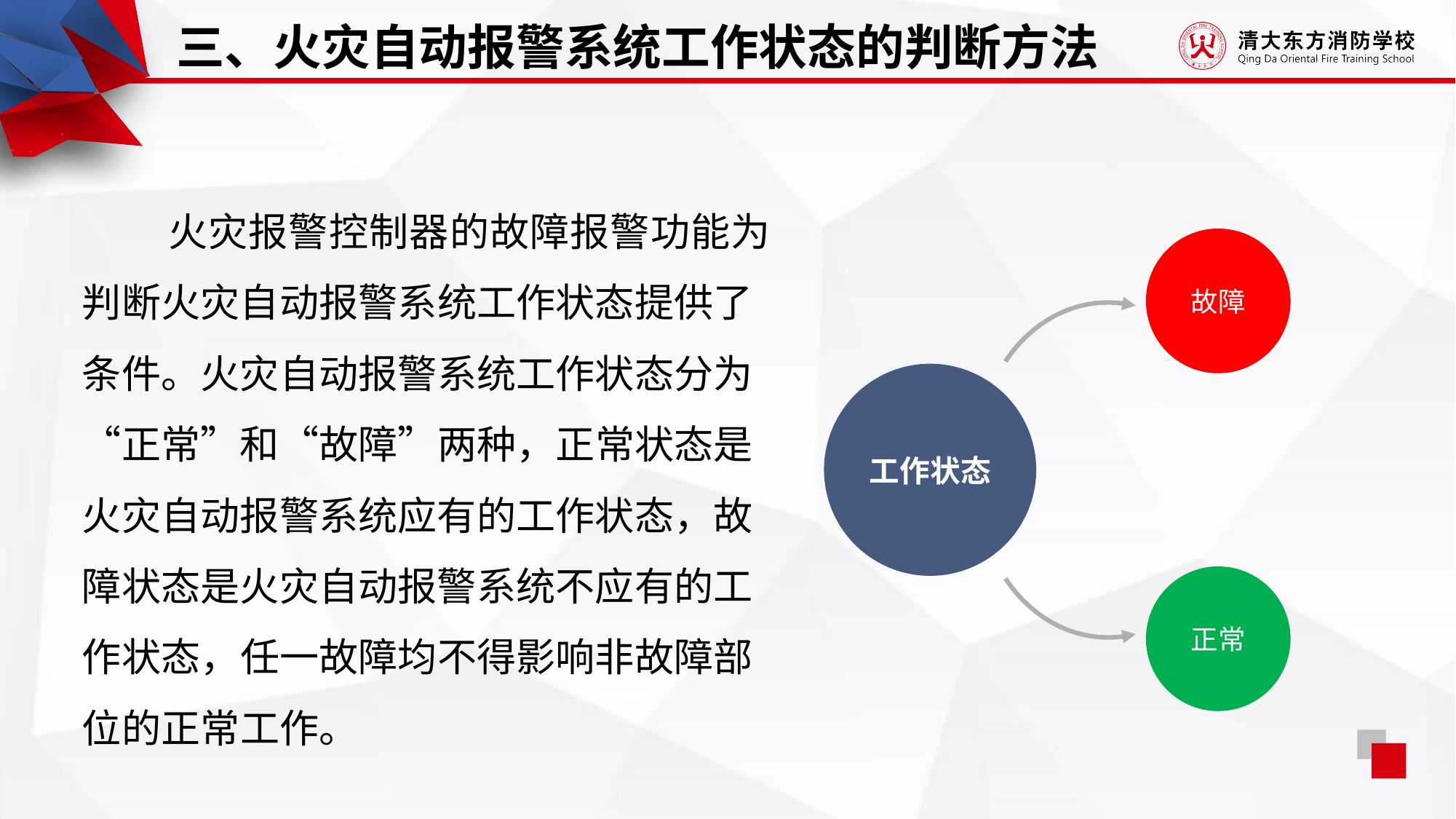

三、火灾自动报警系统工作状态的判断方法

火灾报警控制器的故障报警功能为判断火灾自动报警系统工作状态提供了条件。火灾自动报警系统工作状态分为“正常”和“故障”两种，正常状态是火灾自动报警系统应有的工作状态，故障状态是火灾自动报警系统不应有的工作状态，任一故障均不得影响非故障部位的正常工作。
故障

工作状态
正常